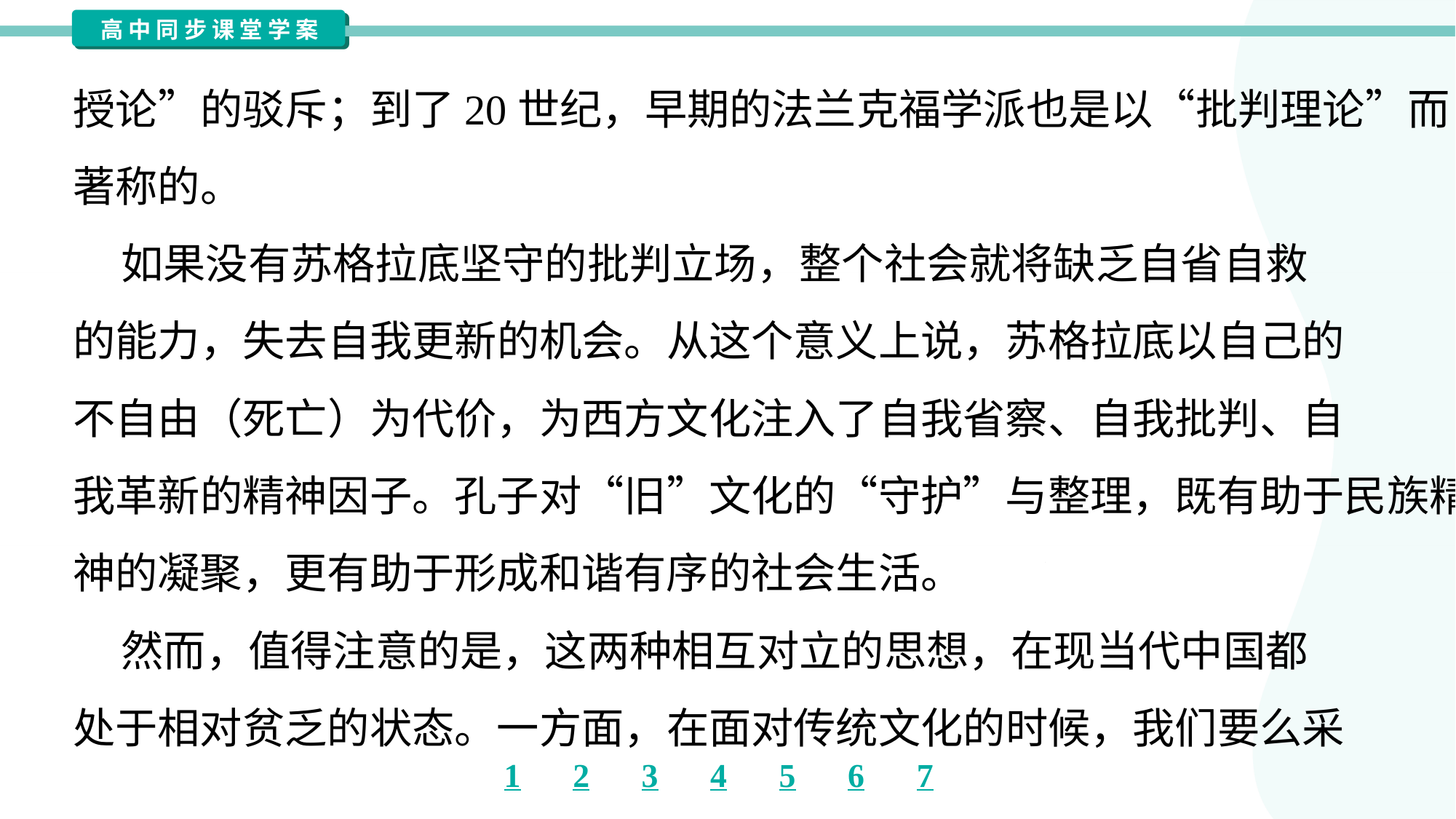

授论”的驳斥；到了20世纪，早期的法兰克福学派也是以“批判理论”而
著称的。
    如果没有苏格拉底坚守的批判立场，整个社会就将缺乏自省自救
的能力，失去自我更新的机会。从这个意义上说，苏格拉底以自己的
不自由（死亡）为代价，为西方文化注入了自我省察、自我批判、自
我革新的精神因子。孔子对“旧”文化的“守护”与整理，既有助于民族精
神的凝聚，更有助于形成和谐有序的社会生活。
    然而，值得注意的是，这两种相互对立的思想，在现当代中国都
处于相对贫乏的状态。一方面，在面对传统文化的时候，我们要么采